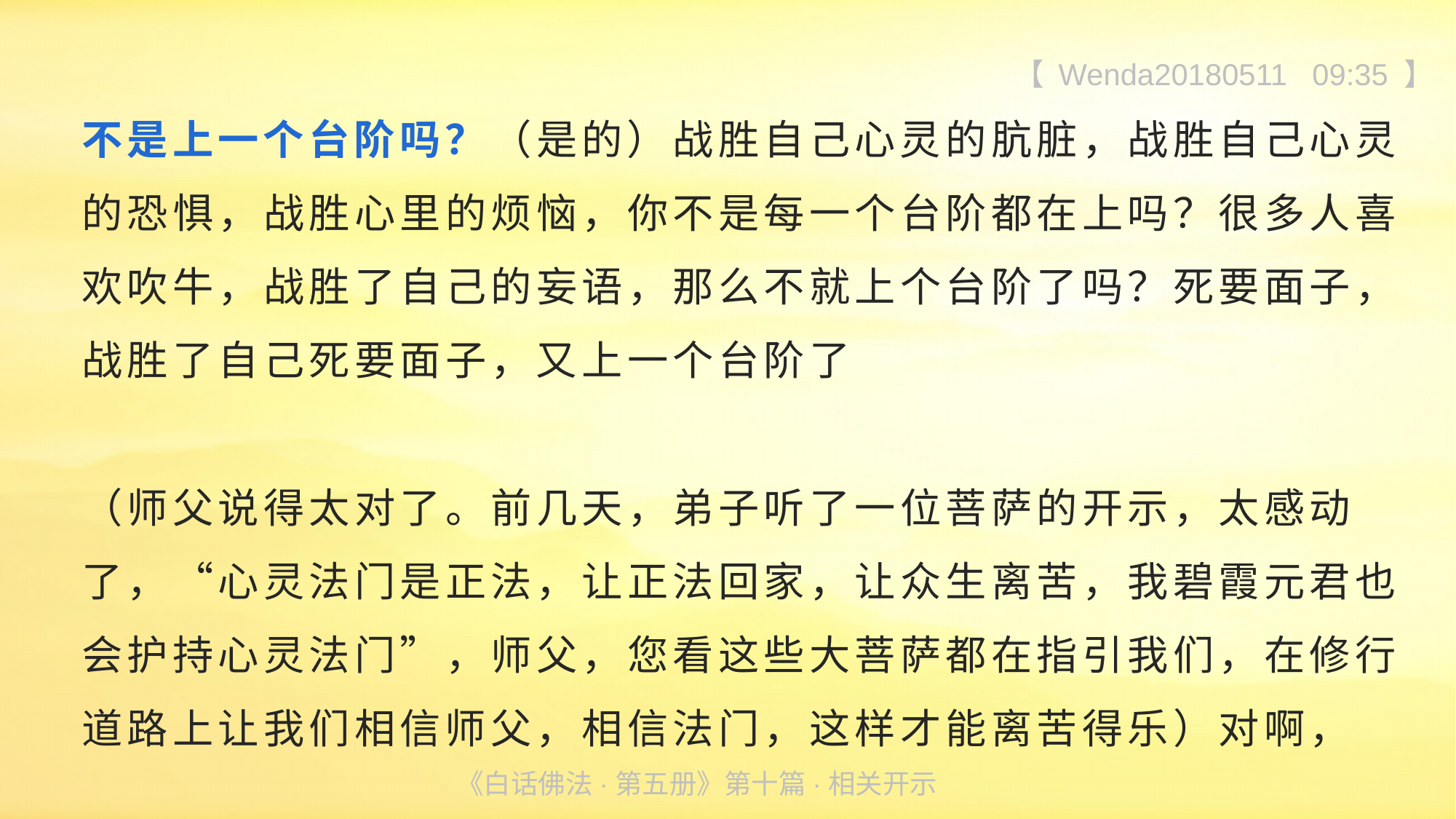

【 Wenda20180511   09:35 】
不是上一个台阶吗？（是的）战胜自己心灵的肮脏，战胜自己心灵的恐惧，战胜心里的烦恼，你不是每一个台阶都在上吗？很多人喜欢吹牛，战胜了自己的妄语，那么不就上个台阶了吗？死要面子，
战胜了自己死要面子，又上一个台阶了

（师父说得太对了。前几天，弟子听了一位菩萨的开示，太感动
了，“心灵法门是正法，让正法回家，让众生离苦，我碧霞元君也会护持心灵法门”，师父，您看这些大菩萨都在指引我们，在修行道路上让我们相信师父，相信法门，这样才能离苦得乐）对啊，
《白话佛法·第五册》第十篇·相关开示